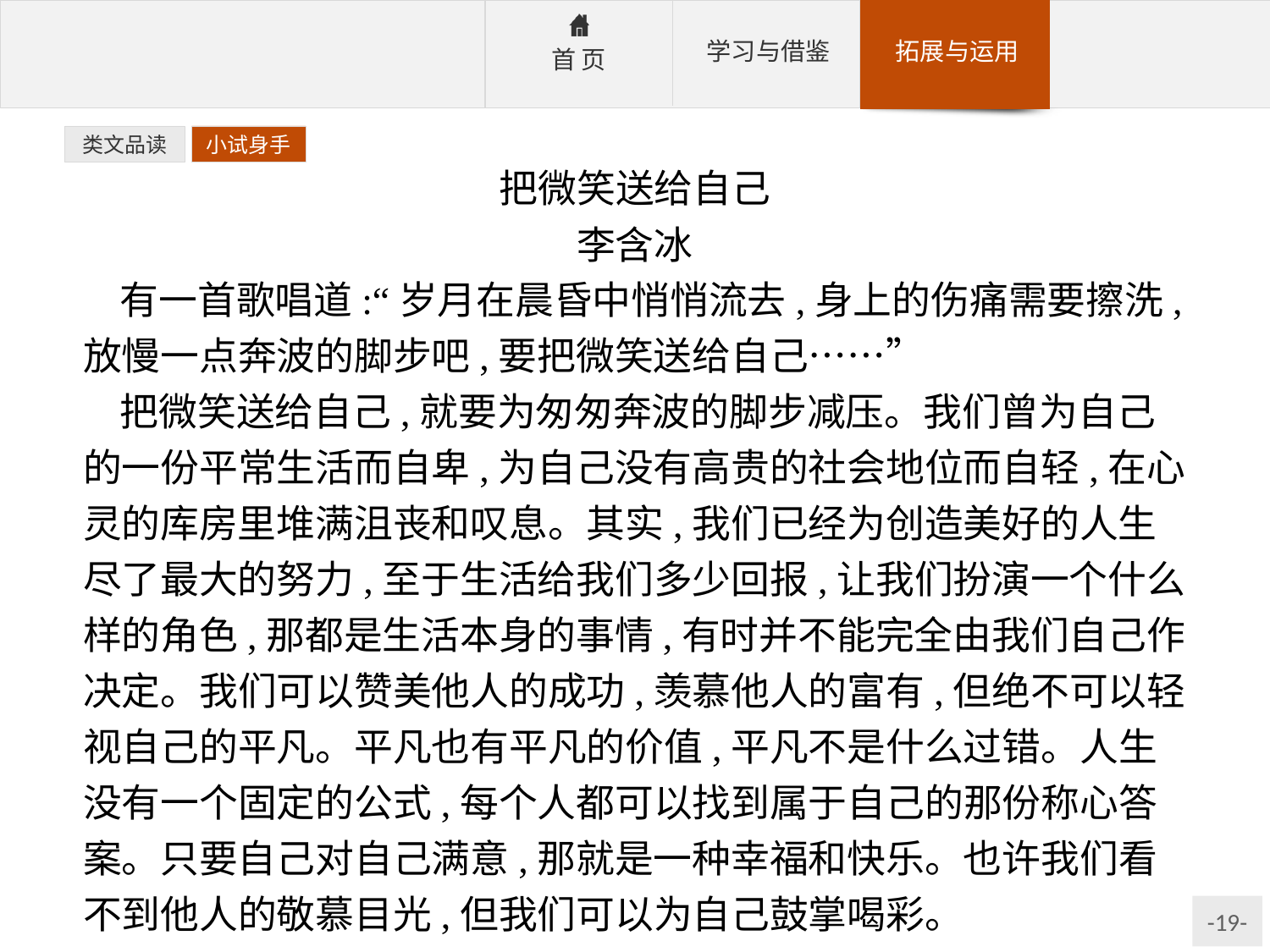

类文品读
小试身手
把微笑送给自己
李含冰
有一首歌唱道:“岁月在晨昏中悄悄流去,身上的伤痛需要擦洗,放慢一点奔波的脚步吧,要把微笑送给自己……”
把微笑送给自己,就要为匆匆奔波的脚步减压。我们曾为自己的一份平常生活而自卑,为自己没有高贵的社会地位而自轻,在心灵的库房里堆满沮丧和叹息。其实,我们已经为创造美好的人生尽了最大的努力,至于生活给我们多少回报,让我们扮演一个什么样的角色,那都是生活本身的事情,有时并不能完全由我们自己作决定。我们可以赞美他人的成功,羡慕他人的富有,但绝不可以轻视自己的平凡。平凡也有平凡的价值,平凡不是什么过错。人生没有一个固定的公式,每个人都可以找到属于自己的那份称心答案。只要自己对自己满意,那就是一种幸福和快乐。也许我们看不到他人的敬慕目光,但我们可以为自己鼓掌喝彩。